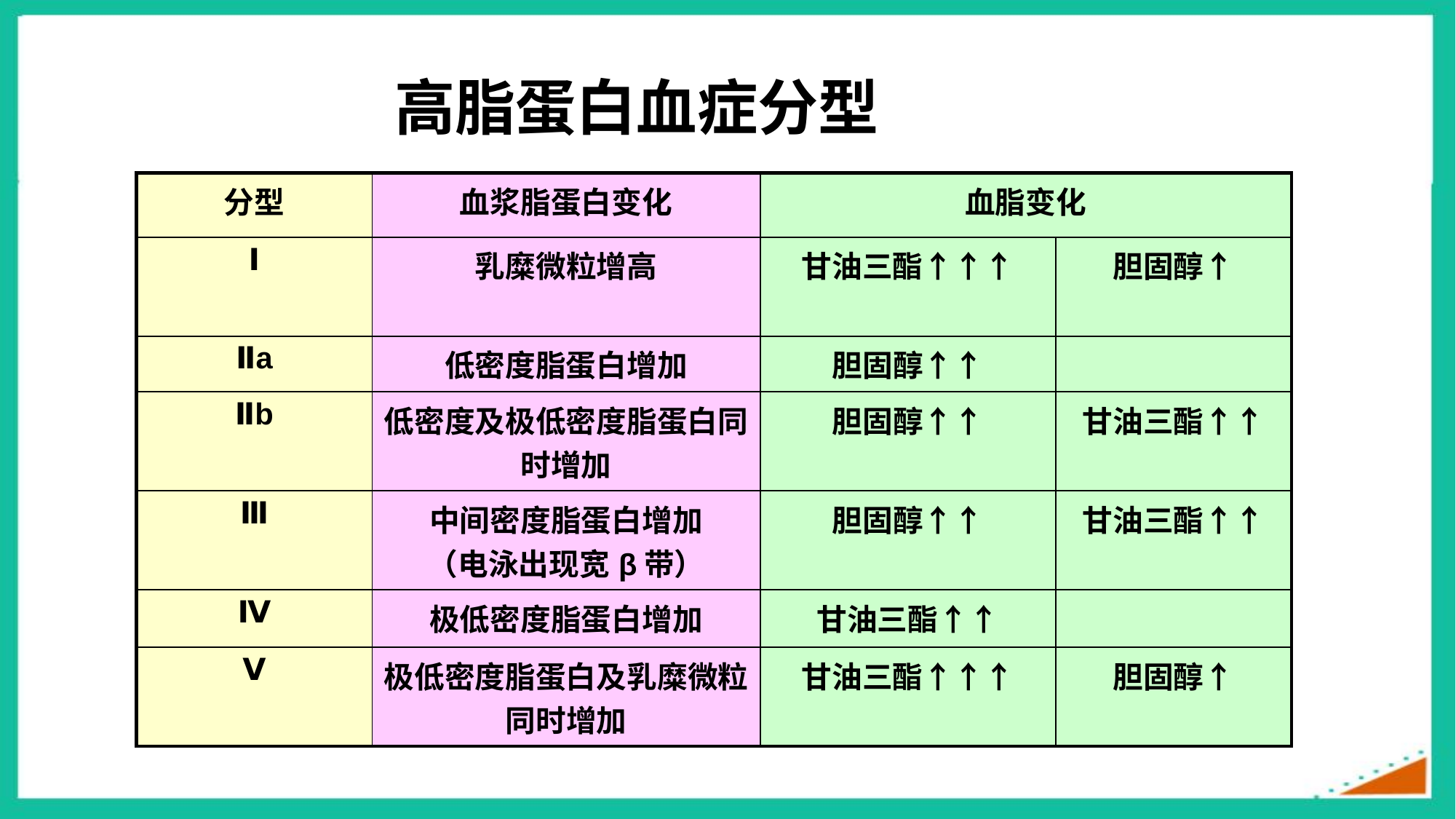

高脂蛋白血症分型
| 分型 | 血浆脂蛋白变化 | 血脂变化 |  |
| --- | --- | --- | --- |
| Ⅰ | 乳糜微粒增高 | 甘油三酯↑↑↑ | 胆固醇↑ |
| Ⅱa | 低密度脂蛋白增加 | 胆固醇↑↑ |  |
| Ⅱb | 低密度及极低密度脂蛋白同时增加 | 胆固醇↑↑ | 甘油三酯↑↑ |
| Ⅲ | 中间密度脂蛋白增加 （电泳出现宽β带） | 胆固醇↑↑ | 甘油三酯↑↑ |
| Ⅳ | 极低密度脂蛋白增加 | 甘油三酯↑↑ |  |
| Ⅴ | 极低密度脂蛋白及乳糜微粒同时增加 | 甘油三酯↑↑↑ | 胆固醇↑ |